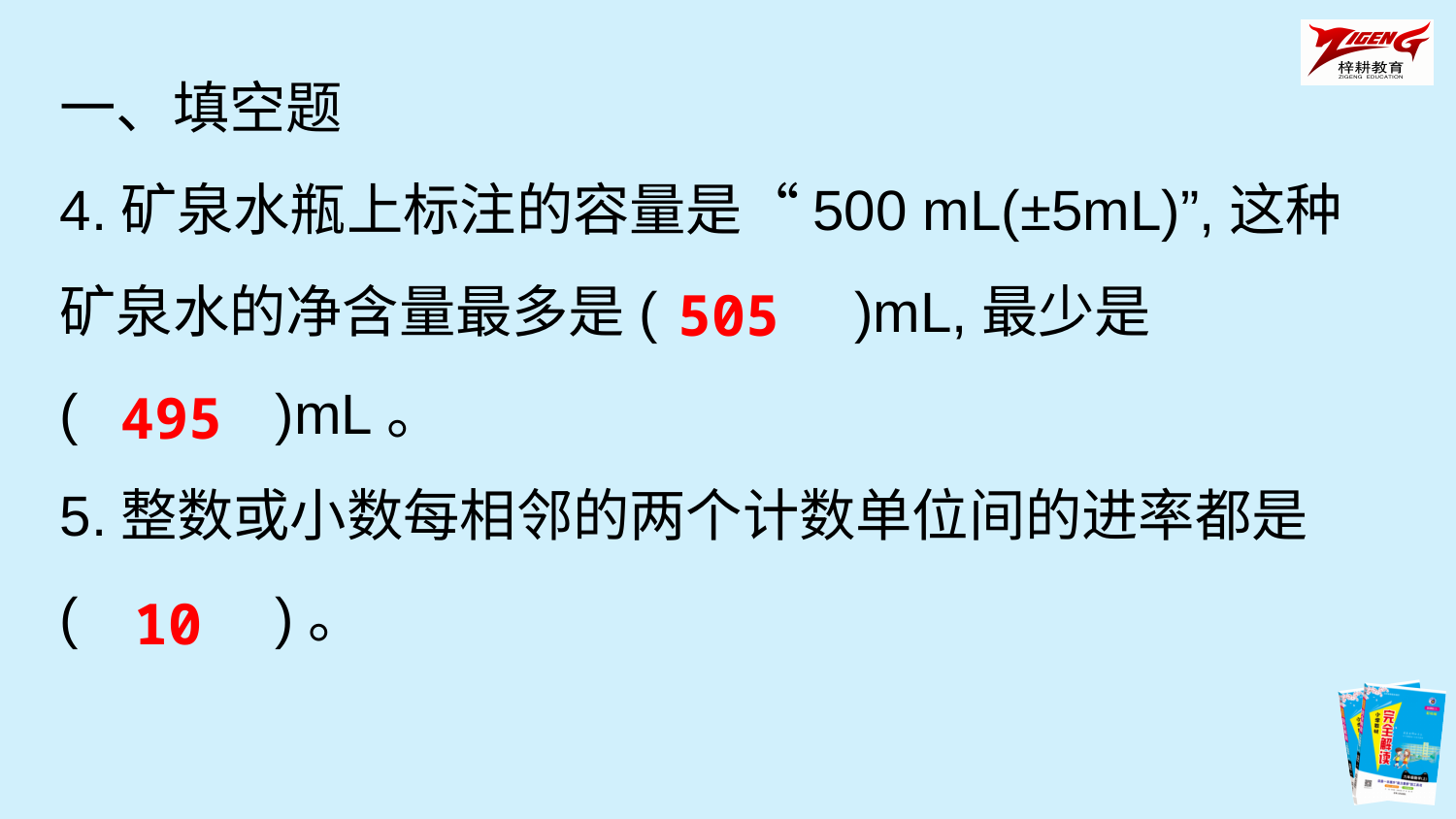

一、填空题
4.矿泉水瓶上标注的容量是“500 mL(±5mL)”,这种矿泉水的净含量最多是(　　　)mL,最少是
(　　　)mL。
5.整数或小数每相邻的两个计数单位间的进率都是(　　　)。
505
495
10